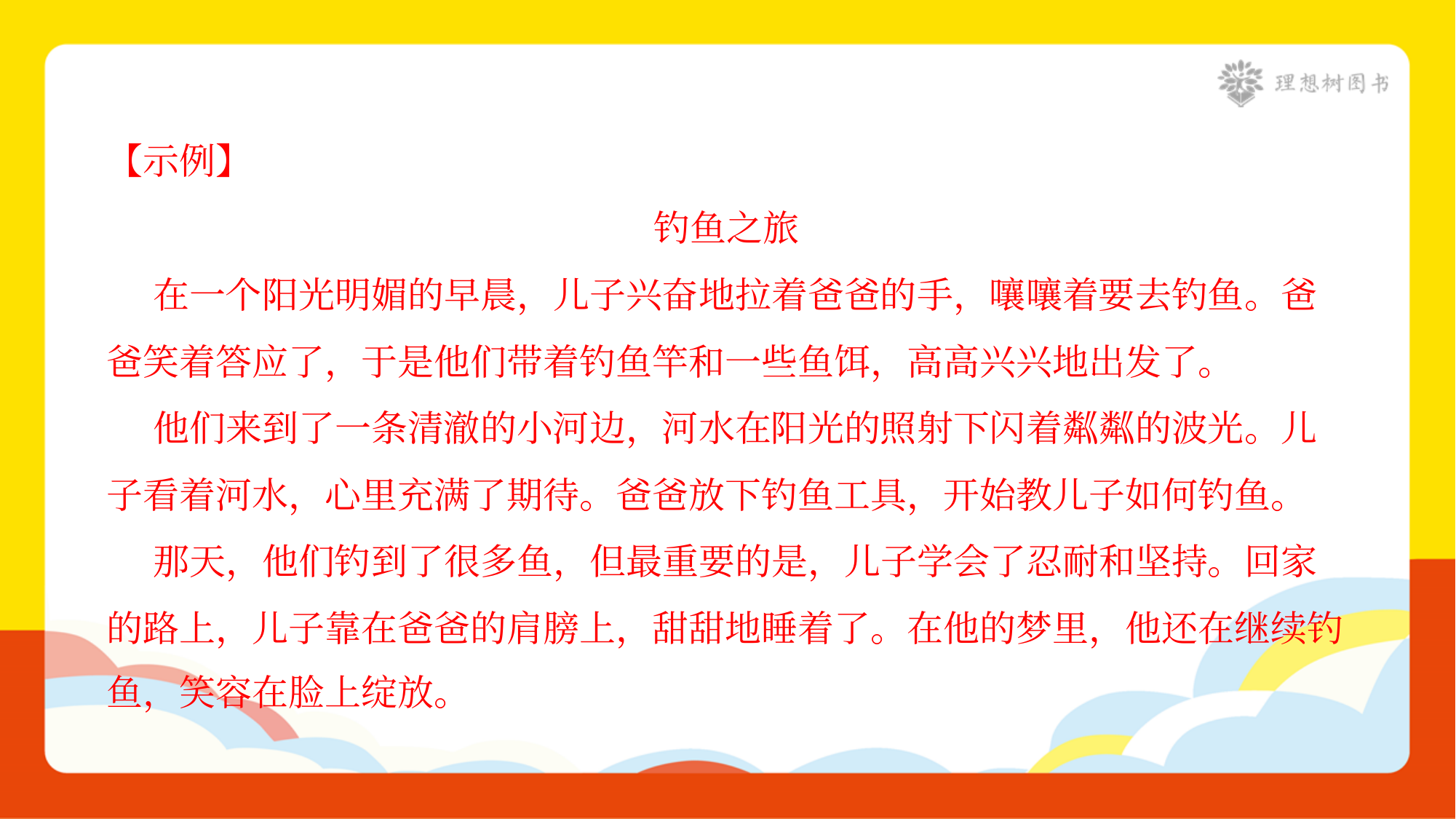

【示例】
钓鱼之旅
    在一个阳光明媚的早晨，儿子兴奋地拉着爸爸的手，嚷嚷着要去钓鱼。爸
爸笑着答应了，于是他们带着钓鱼竿和一些鱼饵，高高兴兴地出发了。
    他们来到了一条清澈的小河边，河水在阳光的照射下闪着粼粼的波光。儿
子看着河水，心里充满了期待。爸爸放下钓鱼工具，开始教儿子如何钓鱼。
    那天，他们钓到了很多鱼，但最重要的是，儿子学会了忍耐和坚持。回家
的路上，儿子靠在爸爸的肩膀上，甜甜地睡着了。在他的梦里，他还在继续钓
鱼，笑容在脸上绽放。